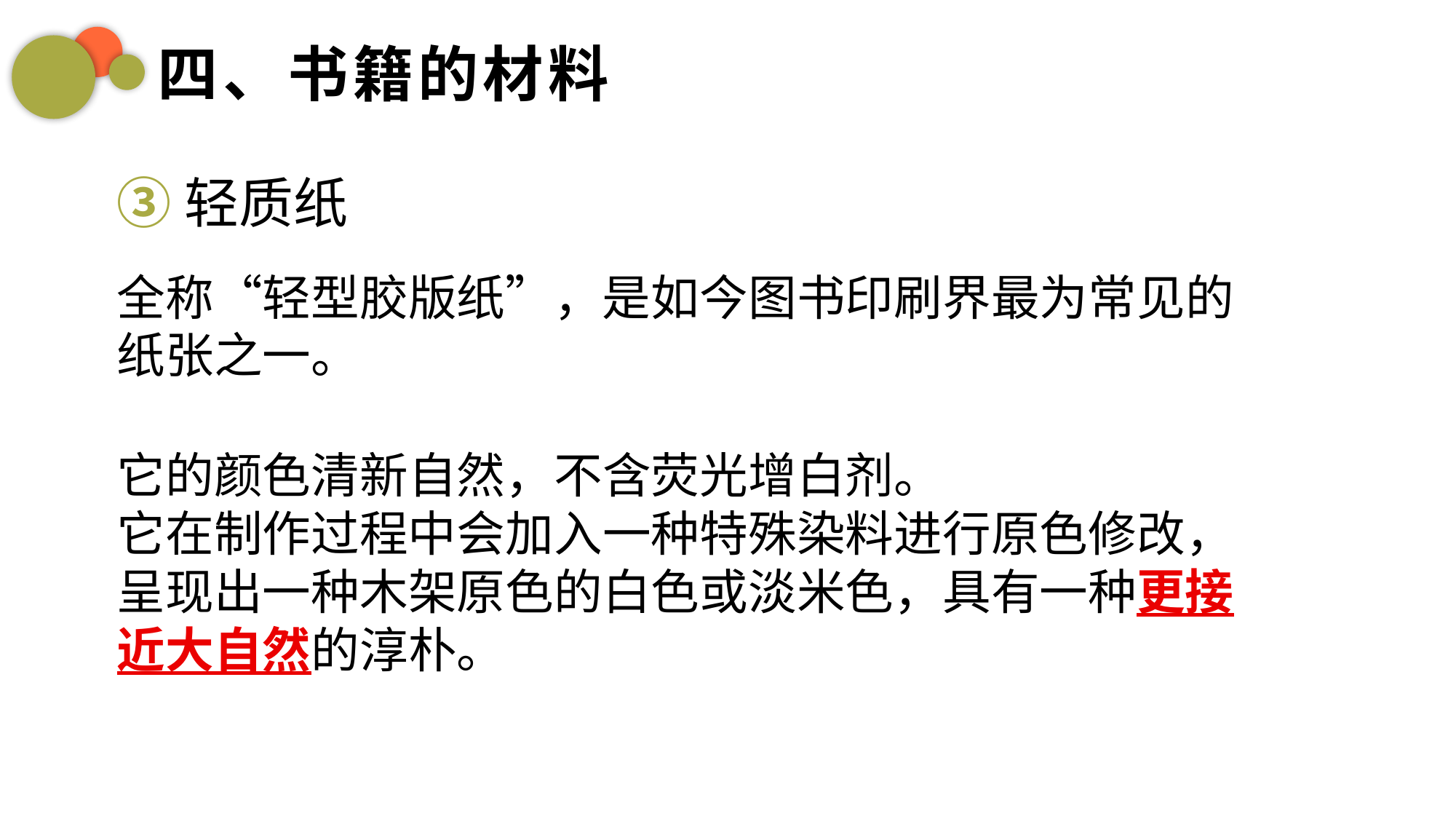

四、书籍的材料
③轻质纸
全称“轻型胶版纸”，是如今图书印刷界最为常见的纸张之一。
它的颜色清新自然，不含荧光增白剂。
它在制作过程中会加入一种特殊染料进行原色修改，呈现出一种木架原色的白色或淡米色，具有一种更接近大自然的淳朴。